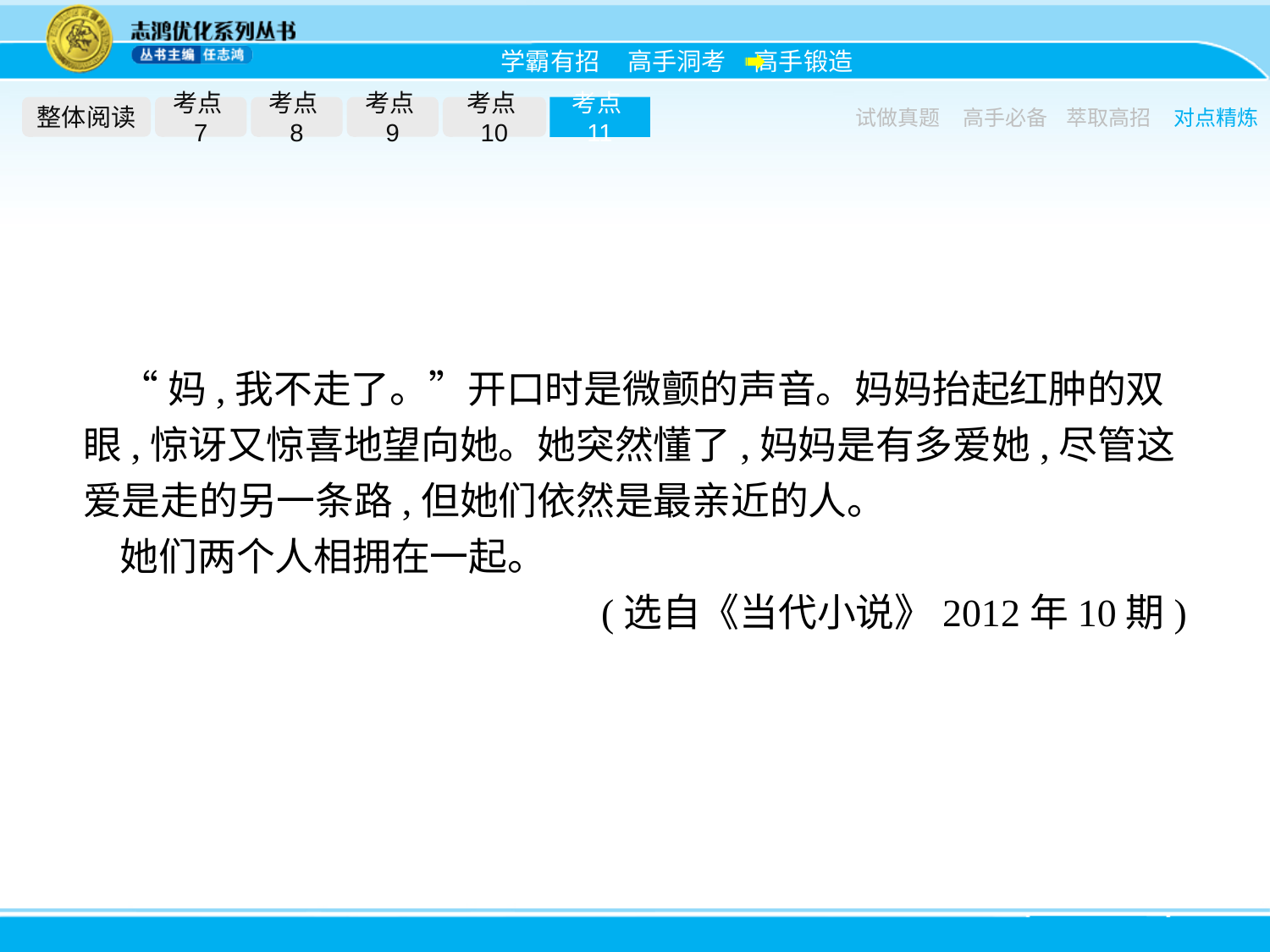

整体阅读
考点7
考点8
考点9
考点10
考点11
试做真题
高手必备
萃取高招
对点精炼
“妈,我不走了。”开口时是微颤的声音。妈妈抬起红肿的双眼,惊讶又惊喜地望向她。她突然懂了,妈妈是有多爱她,尽管这爱是走的另一条路,但她们依然是最亲近的人。
她们两个人相拥在一起。
(选自《当代小说》2012年10期)